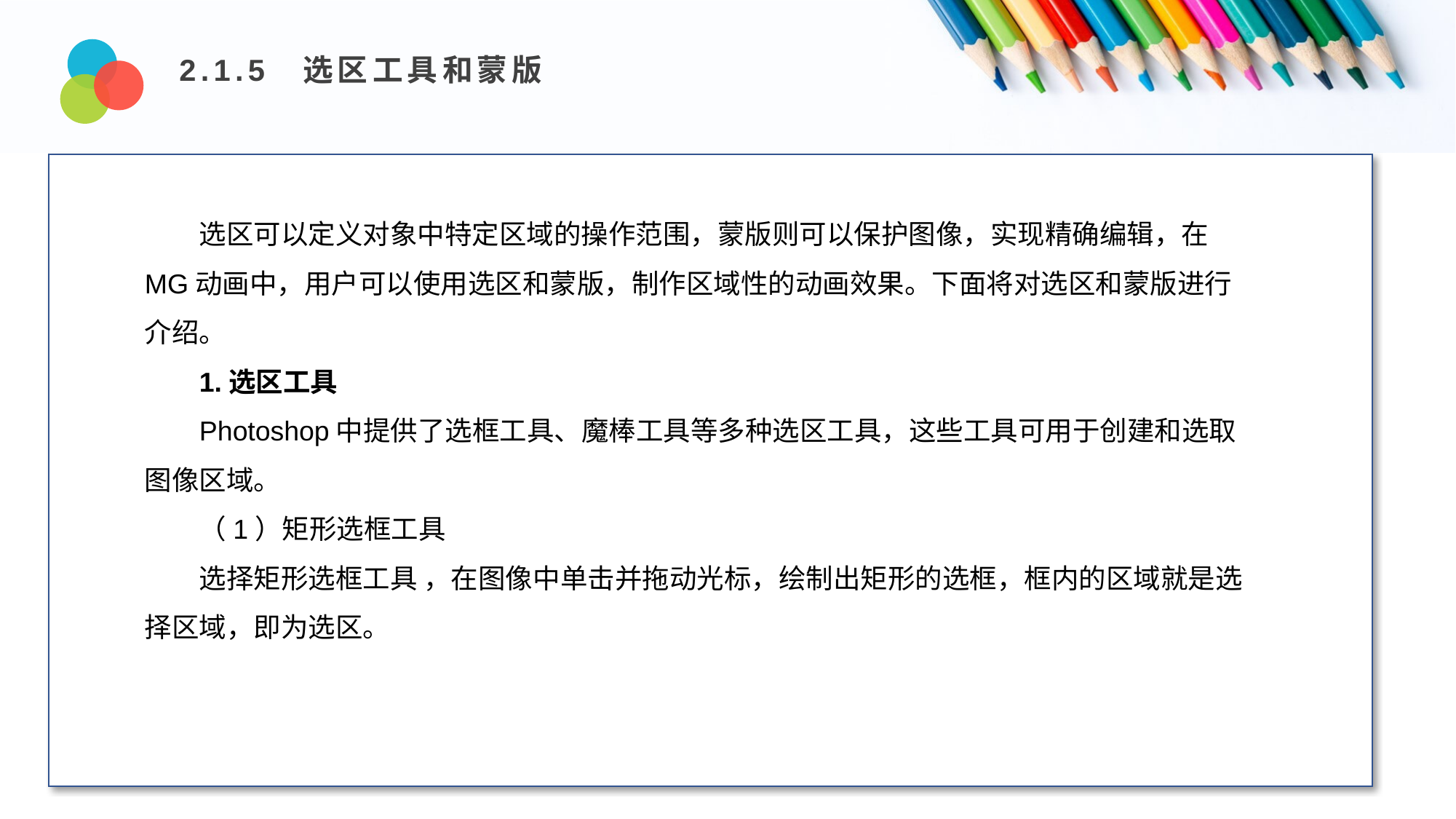

2.1.5  选区工具和蒙版
Design and Production
选区可以定义对象中特定区域的操作范围，蒙版则可以保护图像，实现精确编辑，在MG动画中，用户可以使用选区和蒙版，制作区域性的动画效果。下面将对选区和蒙版进行介绍。
1.选区工具
Photoshop中提供了选框工具、魔棒工具等多种选区工具，这些工具可用于创建和选取图像区域。
（1）矩形选框工具
选择矩形选框工具 ，在图像中单击并拖动光标，绘制出矩形的选框，框内的区域就是选择区域，即为选区。